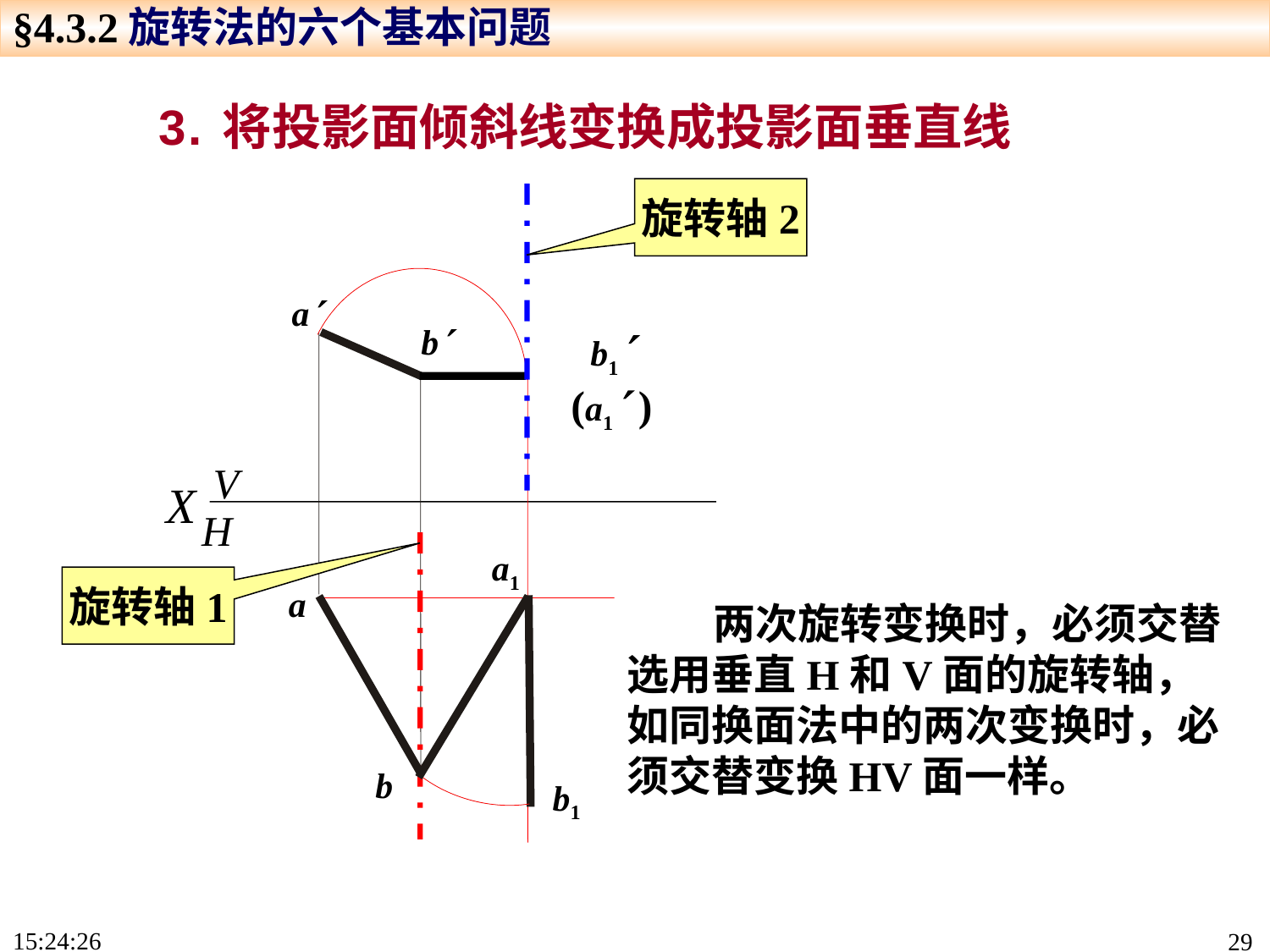

§4.3.2旋转法的六个基本问题
将投影面倾斜线变换成投影面垂直线
旋转轴2

a′
a1′
b′
b1′ (a1′ )

V
H
X

a1
旋转轴1
a
        两次旋转变换时，必须交替选用垂直H和V面的旋转轴，如同换面法中的两次变换时，必须交替变换HV面一样。

b
b1
15:24:26
29